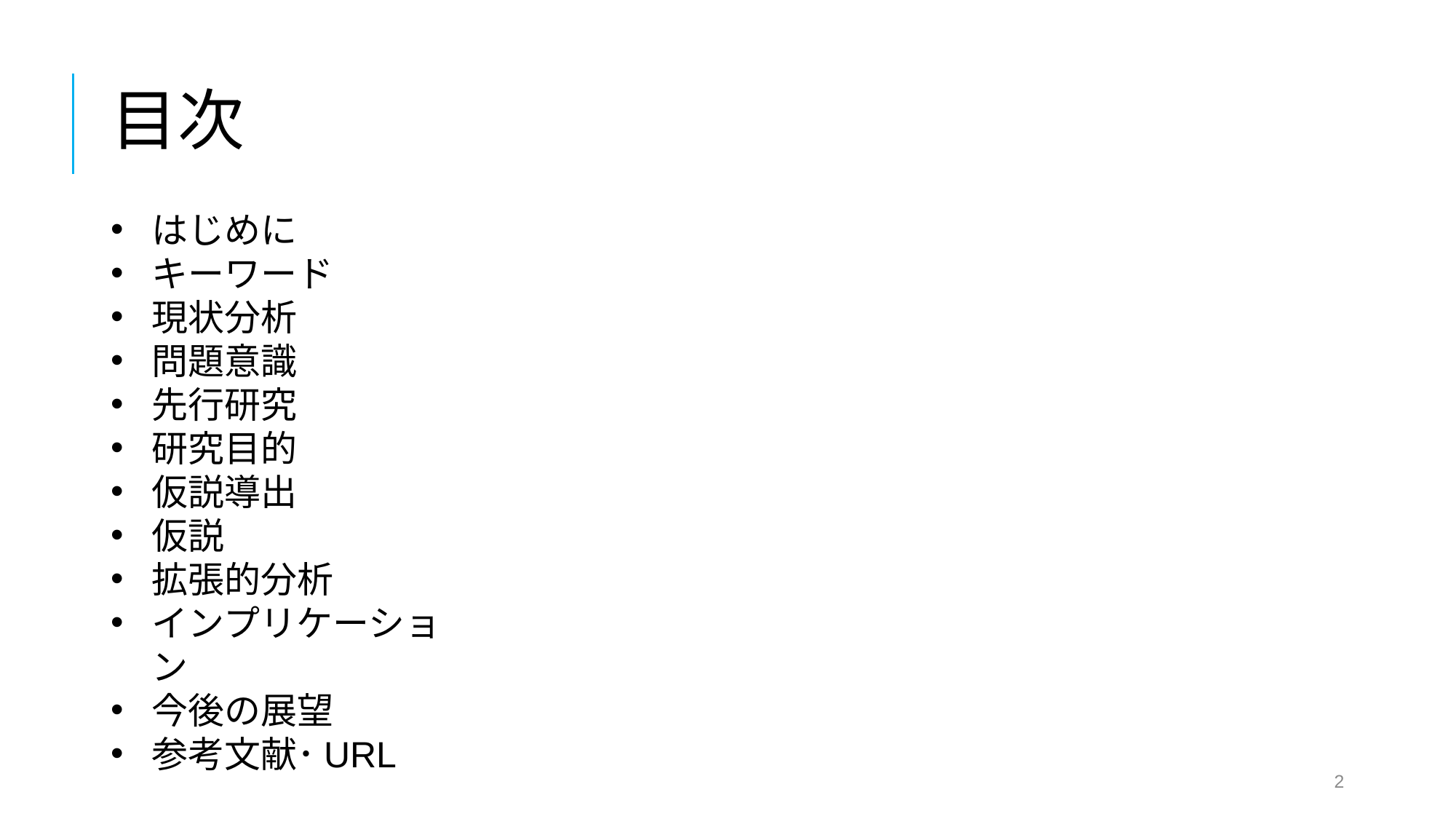

# 目次
はじめに
キーワード
現状分析
問題意識
先行研究
研究目的
仮説導出
仮説
拡張的分析
インプリケーション
今後の展望
参考文献･URL
2